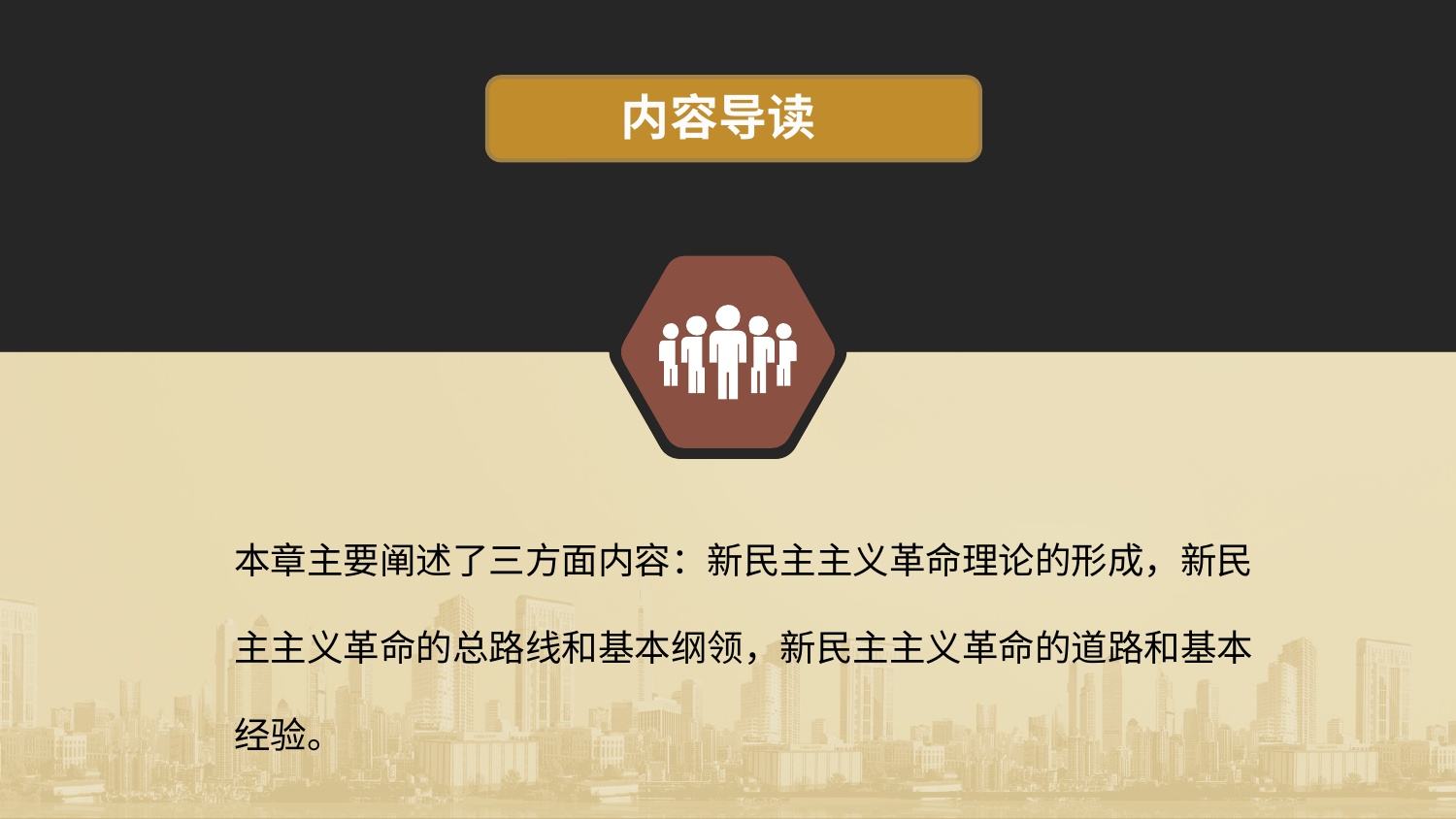

内容导读

本章主要阐述了三方面内容：新民主主义革命理论的形成，新民主主义革命的总路线和基本纲领，新民主主义革命的道路和基本经验。